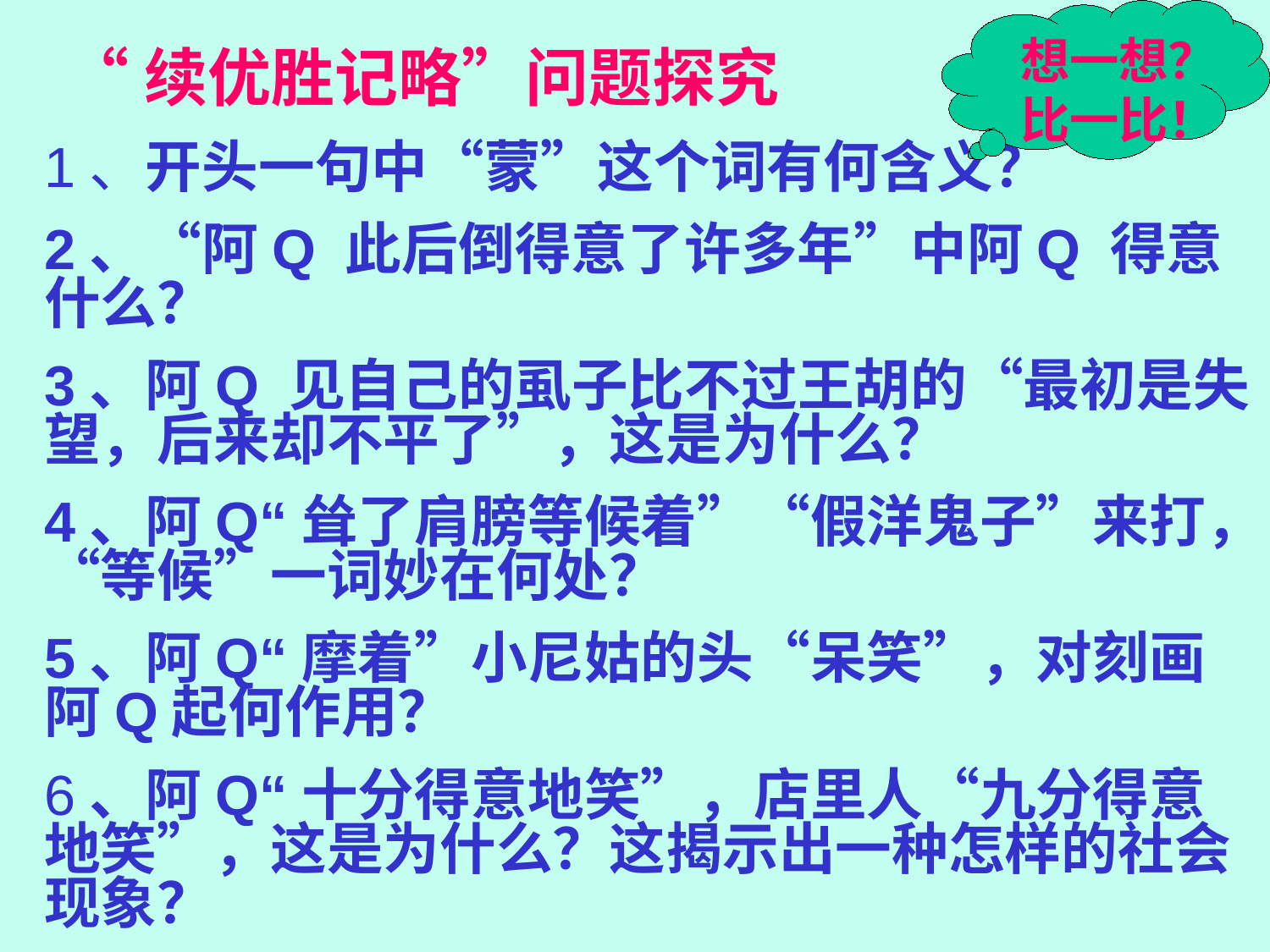

想一想？比一比！
“续优胜记略”问题探究
1、开头一句中“蒙”这个词有何含义？
2、“阿Q 此后倒得意了许多年”中阿Q 得意什么？
3、阿Q 见自己的虱子比不过王胡的“最初是失望，后来却不平了”，这是为什么？
4、阿Q“耸了肩膀等候着”“假洋鬼子”来打，“等候”一词妙在何处？
5、阿Q“摩着”小尼姑的头“呆笑”，对刻画阿Q起何作用？
6、阿Q“十分得意地笑”，店里人“九分得意地笑”，这是为什么？这揭示出一种怎样的社会现象？